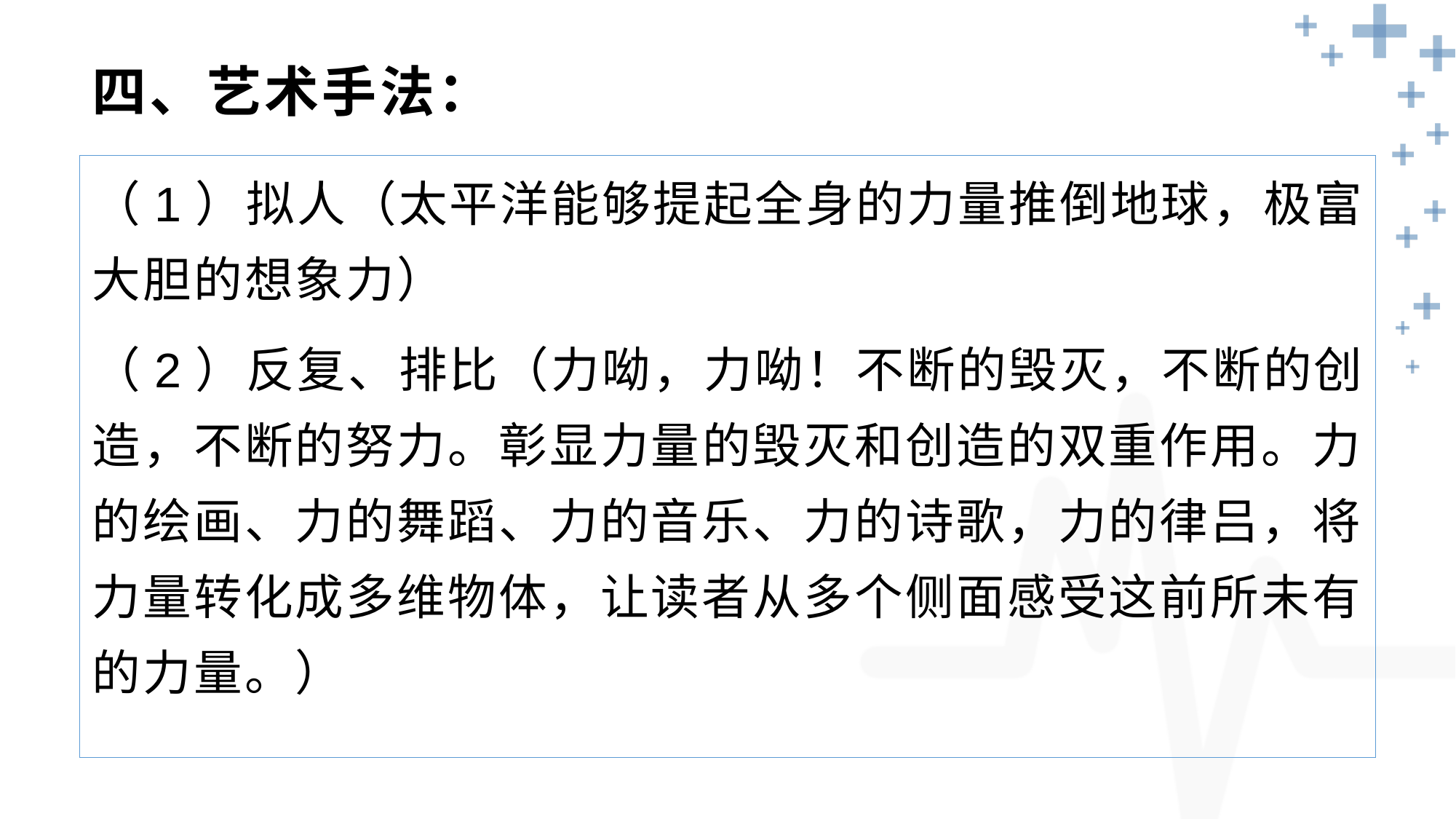

# 四、艺术手法：
（1）拟人（太平洋能够提起全身的力量推倒地球，极富大胆的想象力）
（2）反复、排比（力呦，力呦！不断的毁灭，不断的创造，不断的努力。彰显力量的毁灭和创造的双重作用。力的绘画、力的舞蹈、力的音乐、力的诗歌，力的律吕，将力量转化成多维物体，让读者从多个侧面感受这前所未有的力量。）